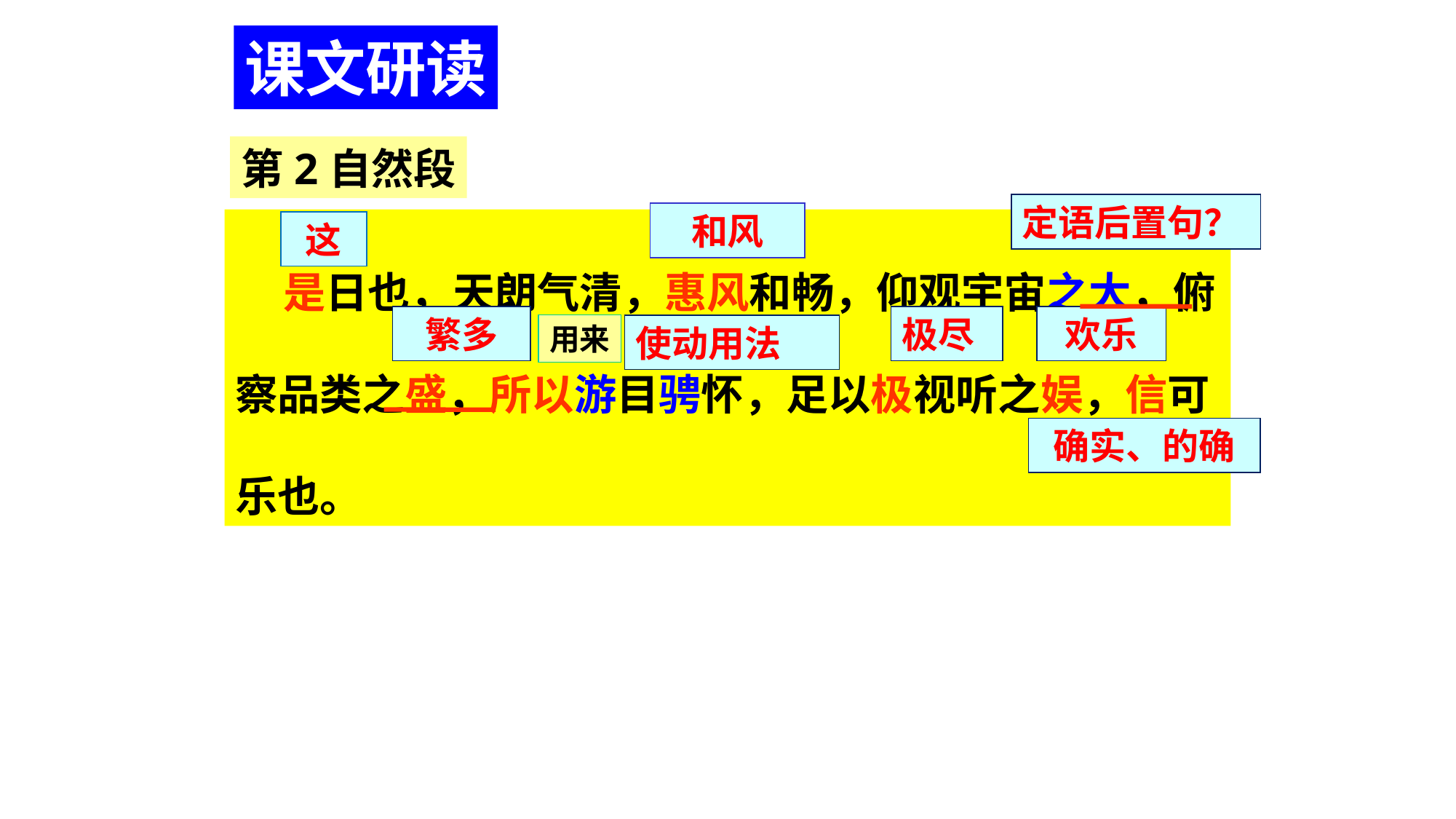

课文研读
第2自然段
定语后置句？
和风
    是日也，天朗气清，惠风和畅，仰观宇宙之大，俯察品类之盛，所以游目骋怀，足以极视听之娱，信可乐也。
这
繁多
极尽
欢乐

用来
使动用法

确实、的确